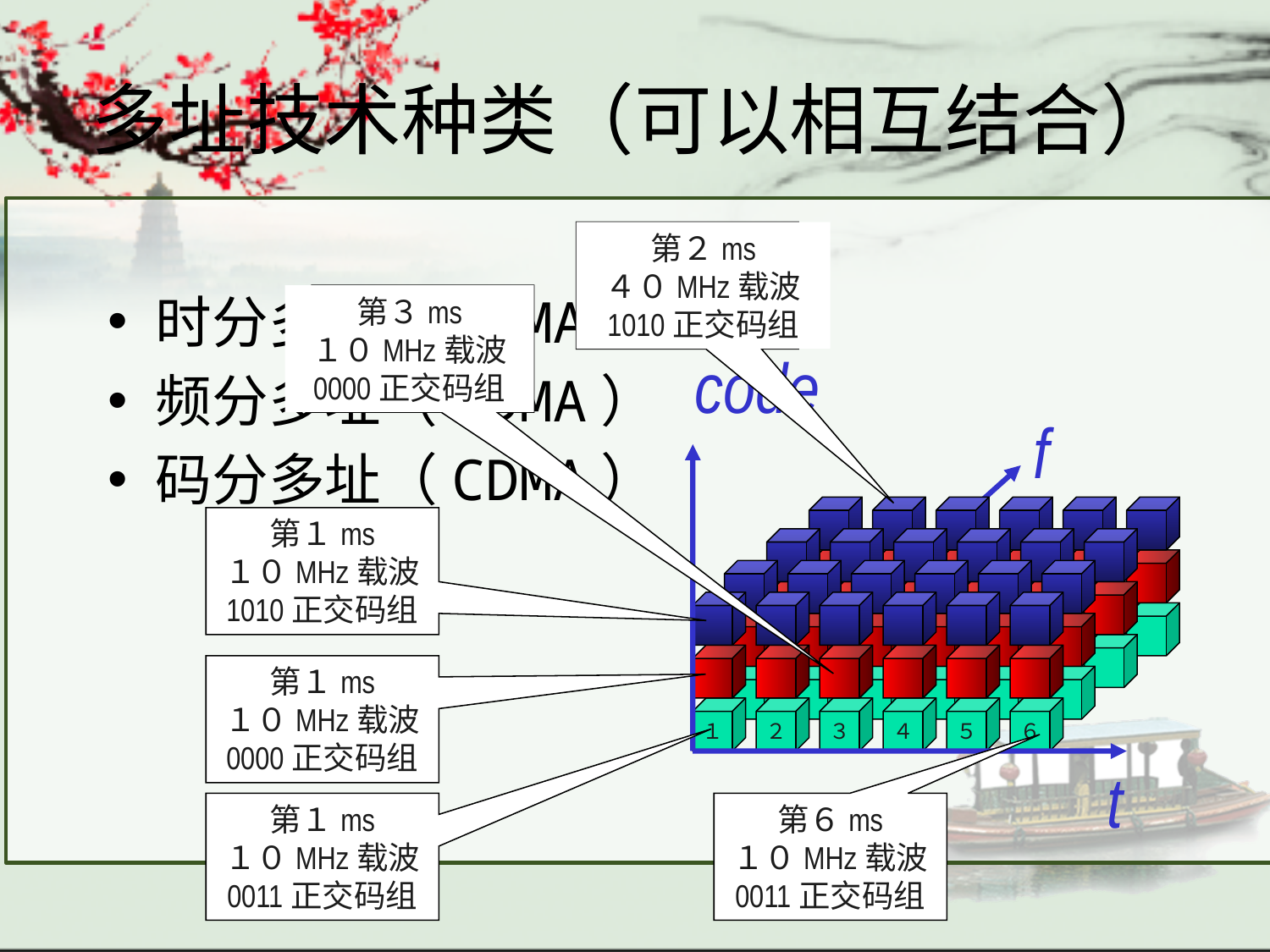

# 多址技术种类（可以相互结合）

？
第２ms
４０MHz载波
1010正交码组
时分多址（TDMA）
频分多址（FDMA）
码分多址（CDMA）
第３ms
１０MHz载波
0000正交码组
？
code
f

第１ms
１０MHz载波
1010正交码组

第１ms
１０MHz载波
0000正交码组

１
２
３
４
５
６

t
第１ms
１０MHz载波
0011正交码组
第６ms
１０MHz载波
0011正交码组